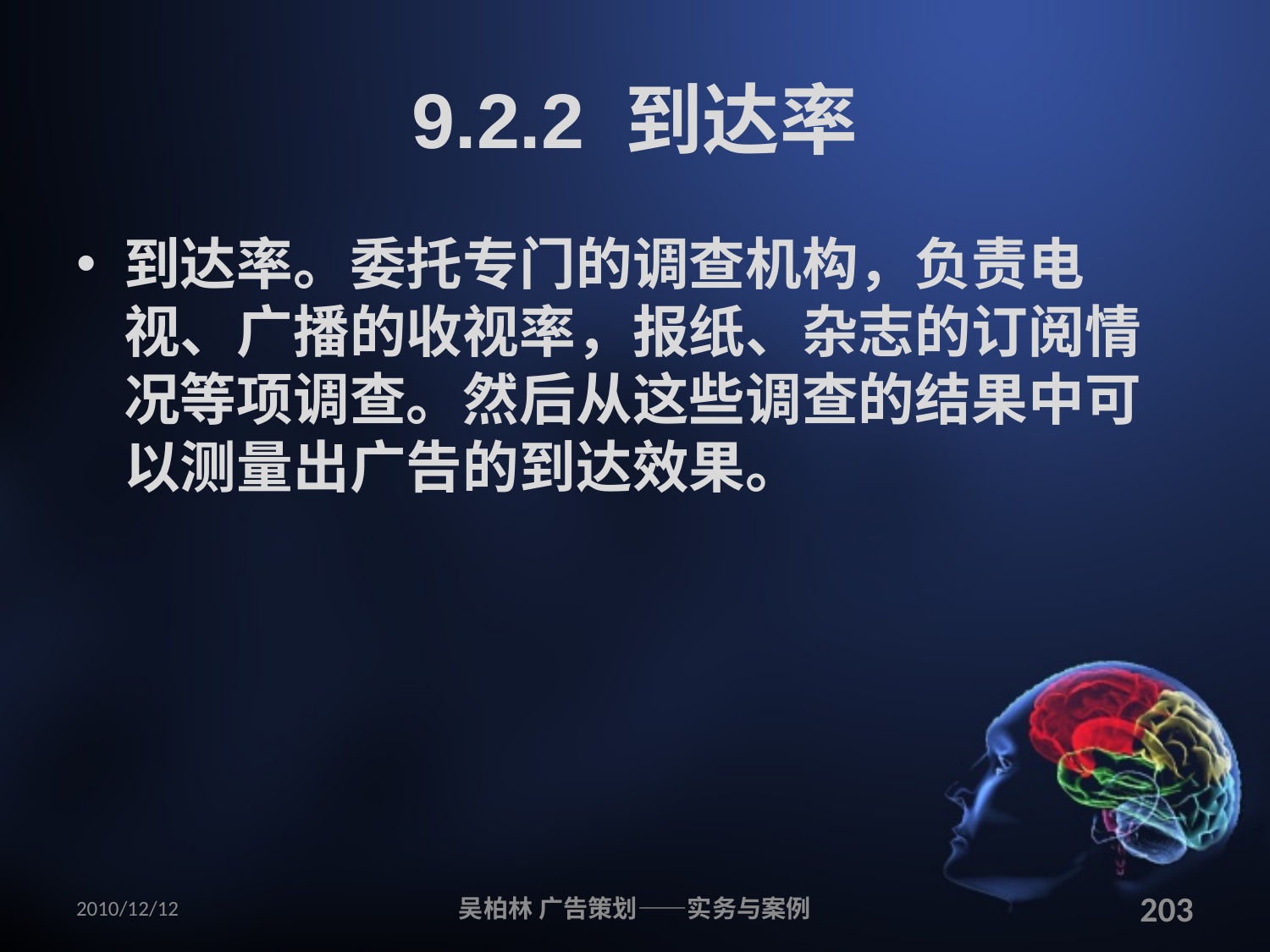

# 9.2.2 到达率
到达率。委托专门的调查机构，负责电视、广播的收视率，报纸、杂志的订阅情况等项调查。然后从这些调查的结果中可以测量出广告的到达效果。

2010/12/12
吴柏林 广告策划——实务与案例
203